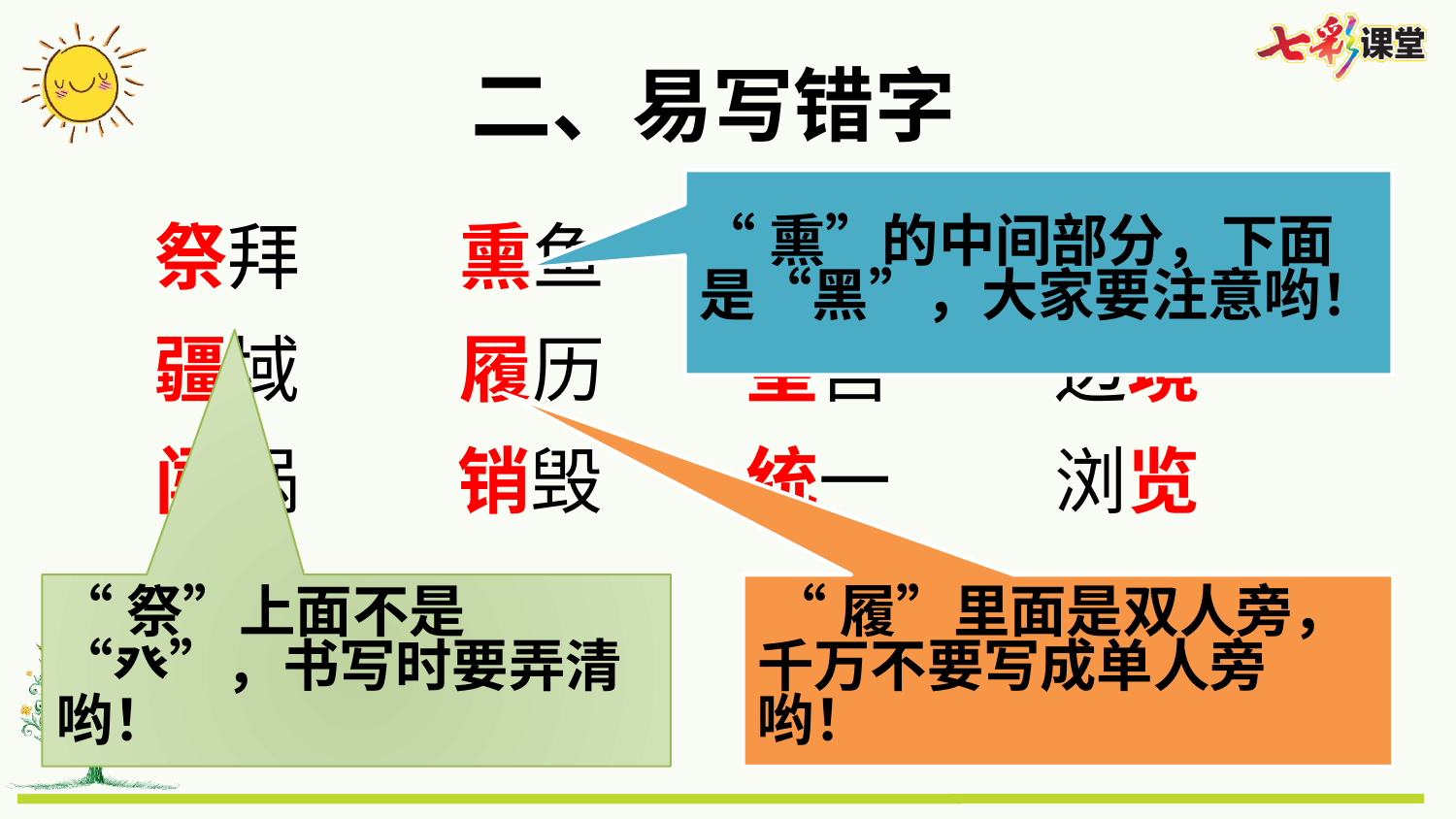

二、易写错字
“熏”的中间部分，下面是“黑”，大家要注意哟！
祭拜
熏鱼
毁掉
拘束
疆域
履历
皇宫
边境
闯祸
销毁
统一
浏览
“祭”上面不是“癶”，书写时要弄清哟！
 “履”里面是双人旁，千万不要写成单人旁哟！